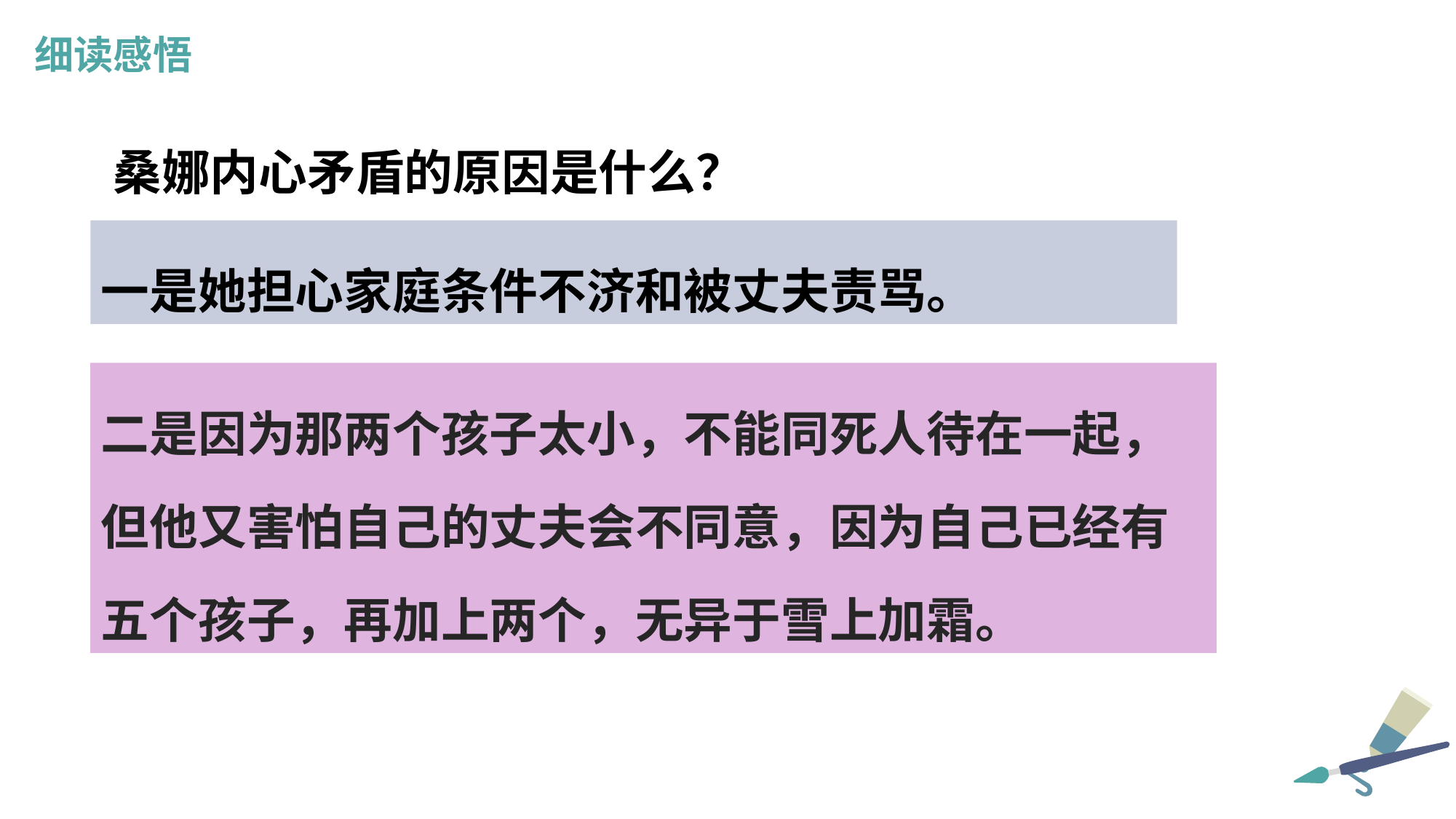

细读感悟
桑娜内心矛盾的原因是什么？
一是她担心家庭条件不济和被丈夫责骂。
二是因为那两个孩子太小，不能同死人待在一起，但他又害怕自己的丈夫会不同意，因为自己已经有五个孩子，再加上两个，无异于雪上加霜。